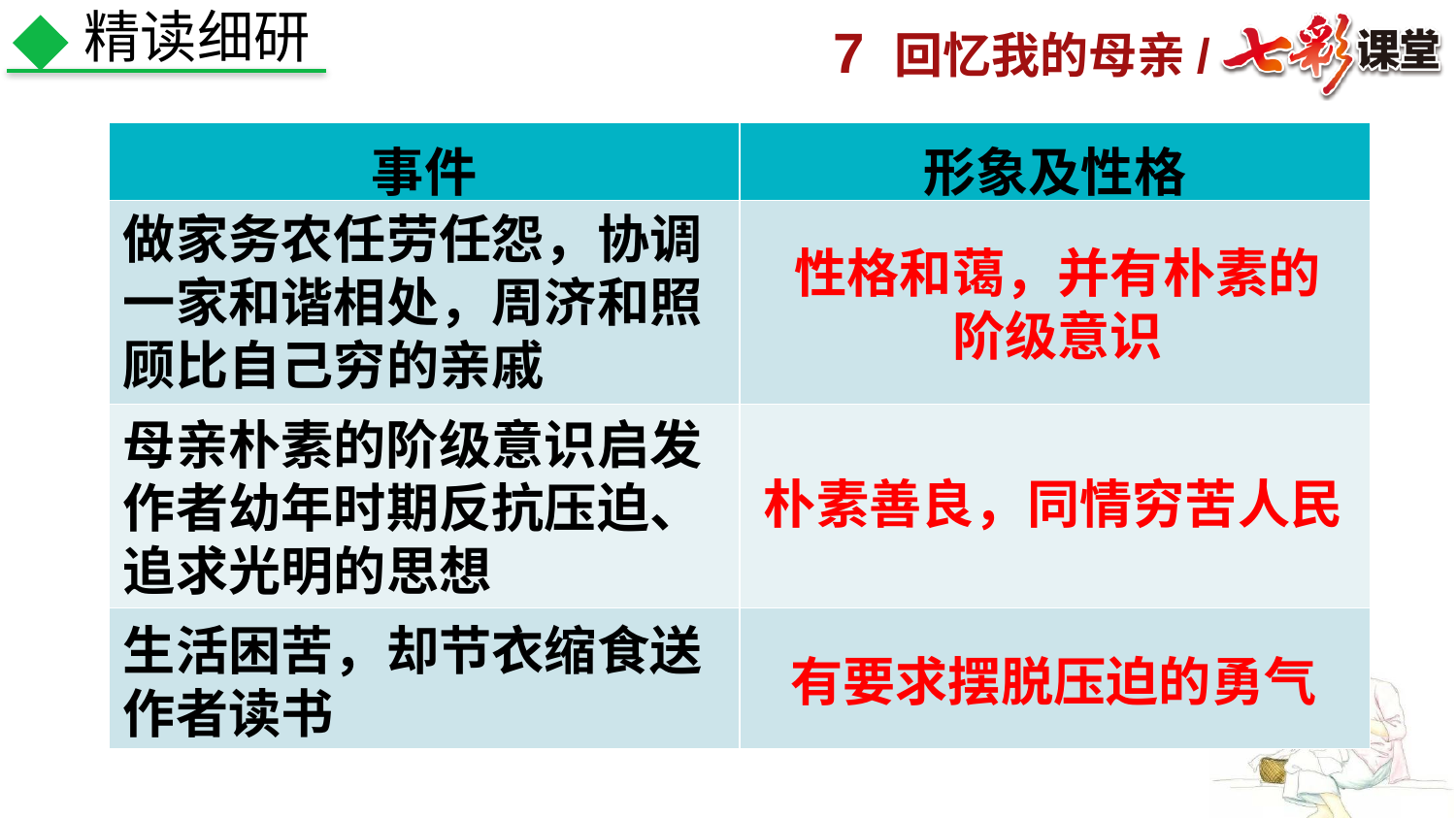

精读细研

| 事件 | 形象及性格 |
| --- | --- |
|  |  |
|  |  |
|  |  |
做家务农任劳任怨，协调一家和谐相处，周济和照顾比自己穷的亲戚
性格和蔼，并有朴素的阶级意识
母亲朴素的阶级意识启发作者幼年时期反抗压迫、追求光明的思想
朴素善良，同情穷苦人民
生活困苦，却节衣缩食送作者读书
有要求摆脱压迫的勇气